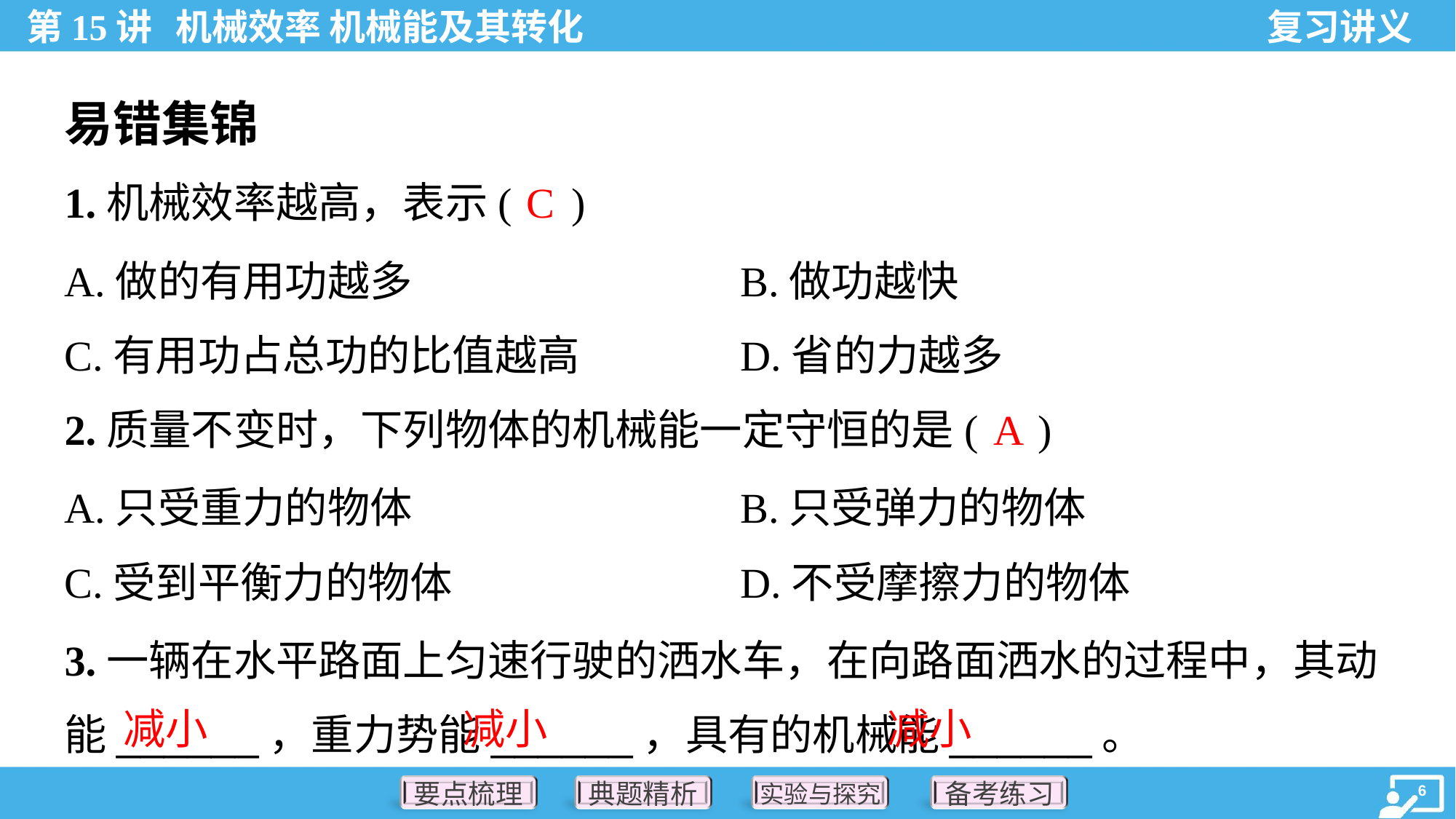

易错集锦
C
1.机械效率越高，表示(     )
A.做的有用功越多	B.做功越快
C.有用功占总功的比值越高	D.省的力越多
A
2.质量不变时，下列物体的机械能一定守恒的是(     )
A.只受重力的物体	B.只受弹力的物体
C.受到平衡力的物体	D.不受摩擦力的物体
3.一辆在水平路面上匀速行驶的洒水车，在向路面洒水的过程中，其动
能______，重力势能______，具有的机械能______。
减小
减小
减小